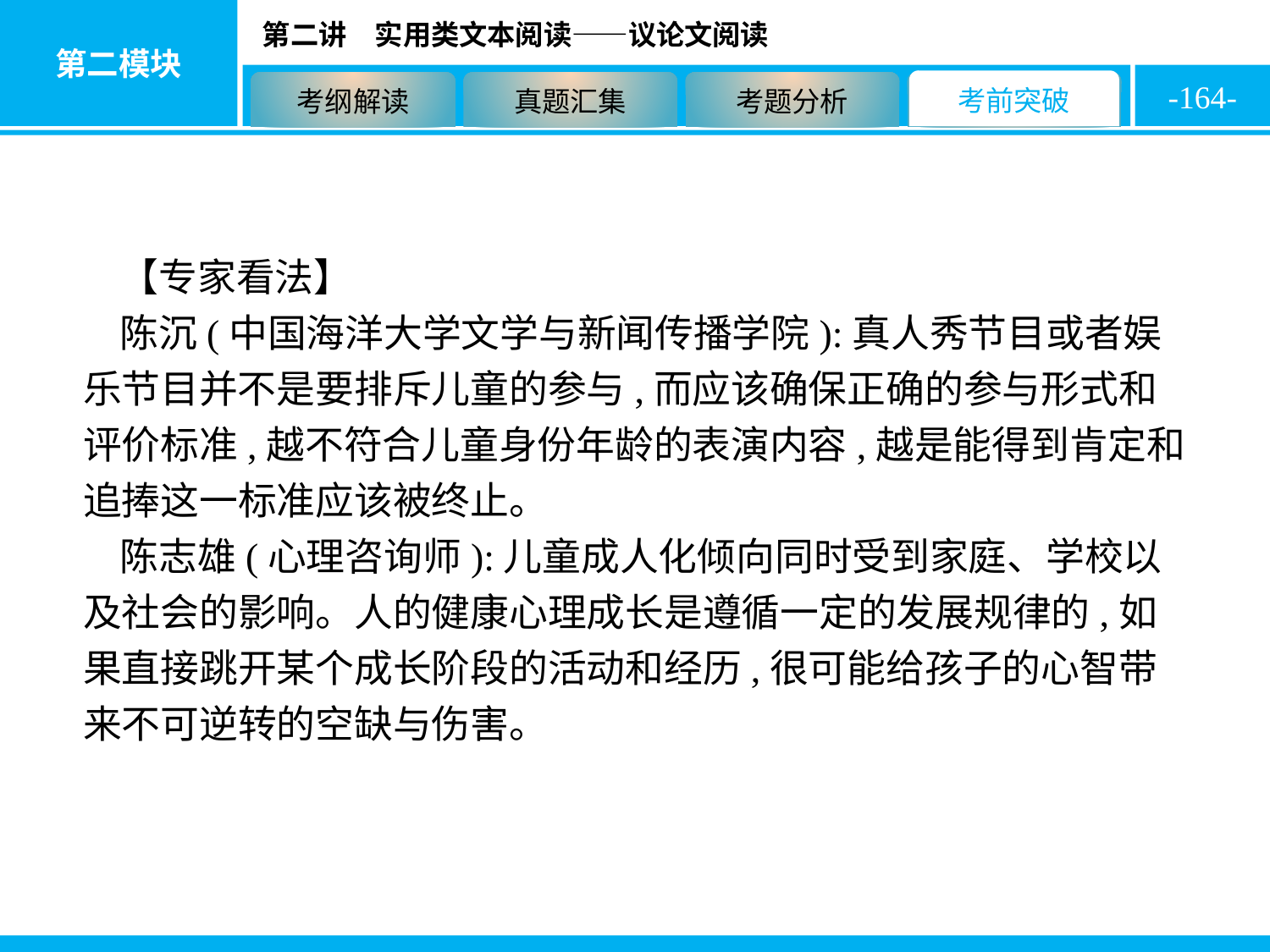

-164-
【专家看法】
陈沉(中国海洋大学文学与新闻传播学院):真人秀节目或者娱乐节目并不是要排斥儿童的参与,而应该确保正确的参与形式和评价标准,越不符合儿童身份年龄的表演内容,越是能得到肯定和追捧这一标准应该被终止。
陈志雄(心理咨询师):儿童成人化倾向同时受到家庭、学校以及社会的影响。人的健康心理成长是遵循一定的发展规律的,如果直接跳开某个成长阶段的活动和经历,很可能给孩子的心智带来不可逆转的空缺与伤害。